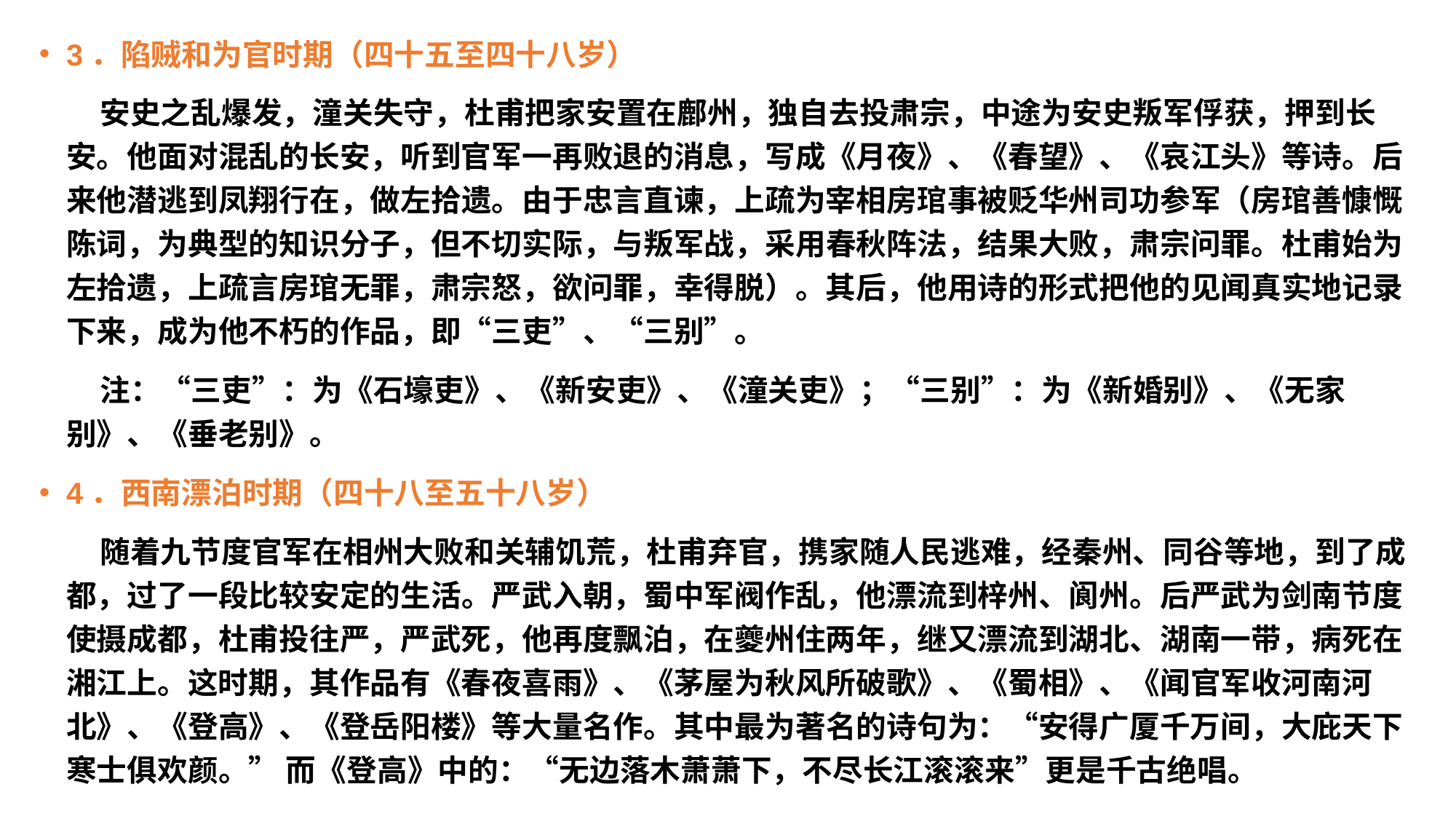

3．陷贼和为官时期（四十五至四十八岁）
　　安史之乱爆发，潼关失守，杜甫把家安置在鄜州，独自去投肃宗，中途为安史叛军俘获，押到长安。他面对混乱的长安，听到官军一再败退的消息，写成《月夜》、《春望》、《哀江头》等诗。后来他潜逃到凤翔行在，做左拾遗。由于忠言直谏，上疏为宰相房琯事被贬华州司功参军（房琯善慷慨陈词，为典型的知识分子，但不切实际，与叛军战，采用春秋阵法，结果大败，肃宗问罪。杜甫始为左拾遗，上疏言房琯无罪，肃宗怒，欲问罪，幸得脱）。其后，他用诗的形式把他的见闻真实地记录下来，成为他不朽的作品，即“三吏”、“三别”。
　　注：“三吏”：为《石壕吏》、《新安吏》、《潼关吏》；“三别”：为《新婚别》、《无家别》、《垂老别》。
4．西南漂泊时期（四十八至五十八岁）
　　随着九节度官军在相州大败和关辅饥荒，杜甫弃官，携家随人民逃难，经秦州、同谷等地，到了成都，过了一段比较安定的生活。严武入朝，蜀中军阀作乱，他漂流到梓州、阆州。后严武为剑南节度使摄成都，杜甫投往严，严武死，他再度飘泊，在夔州住两年，继又漂流到湖北、湖南一带，病死在湘江上。这时期，其作品有《春夜喜雨》、《茅屋为秋风所破歌》、《蜀相》、《闻官军收河南河北》、《登高》、《登岳阳楼》等大量名作。其中最为著名的诗句为：“安得广厦千万间，大庇天下寒士俱欢颜。” 而《登高》中的：“无边落木萧萧下，不尽长江滚滚来”更是千古绝唱。